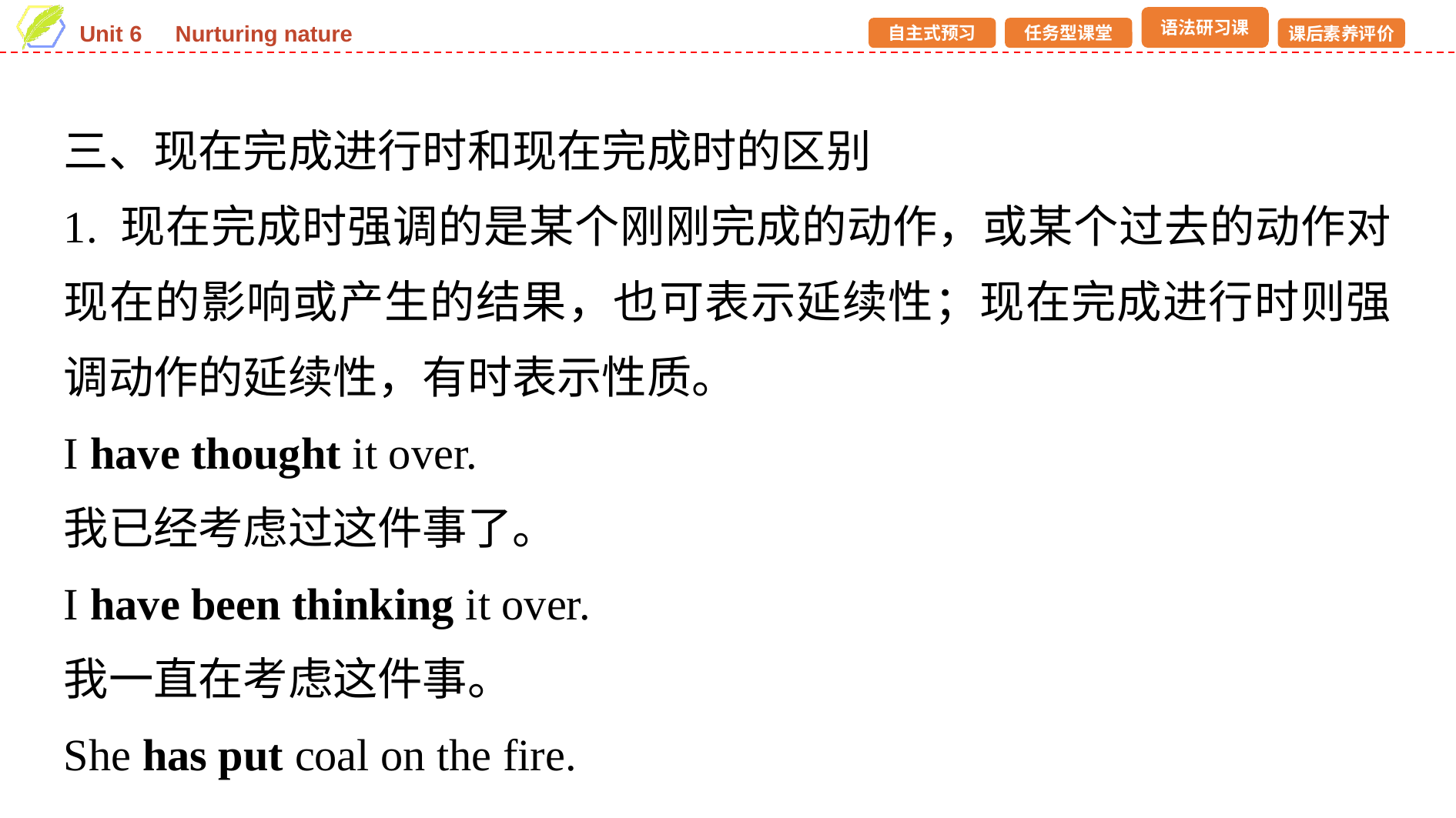

三、现在完成进行时和现在完成时的区别
1. 现在完成时强调的是某个刚刚完成的动作，或某个过去的动作对现在的影响或产生的结果，也可表示延续性；现在完成进行时则强调动作的延续性，有时表示性质。
I have thought it over.
我已经考虑过这件事了。
I have been thinking it over.
我一直在考虑这件事。
She has put coal on the fire.